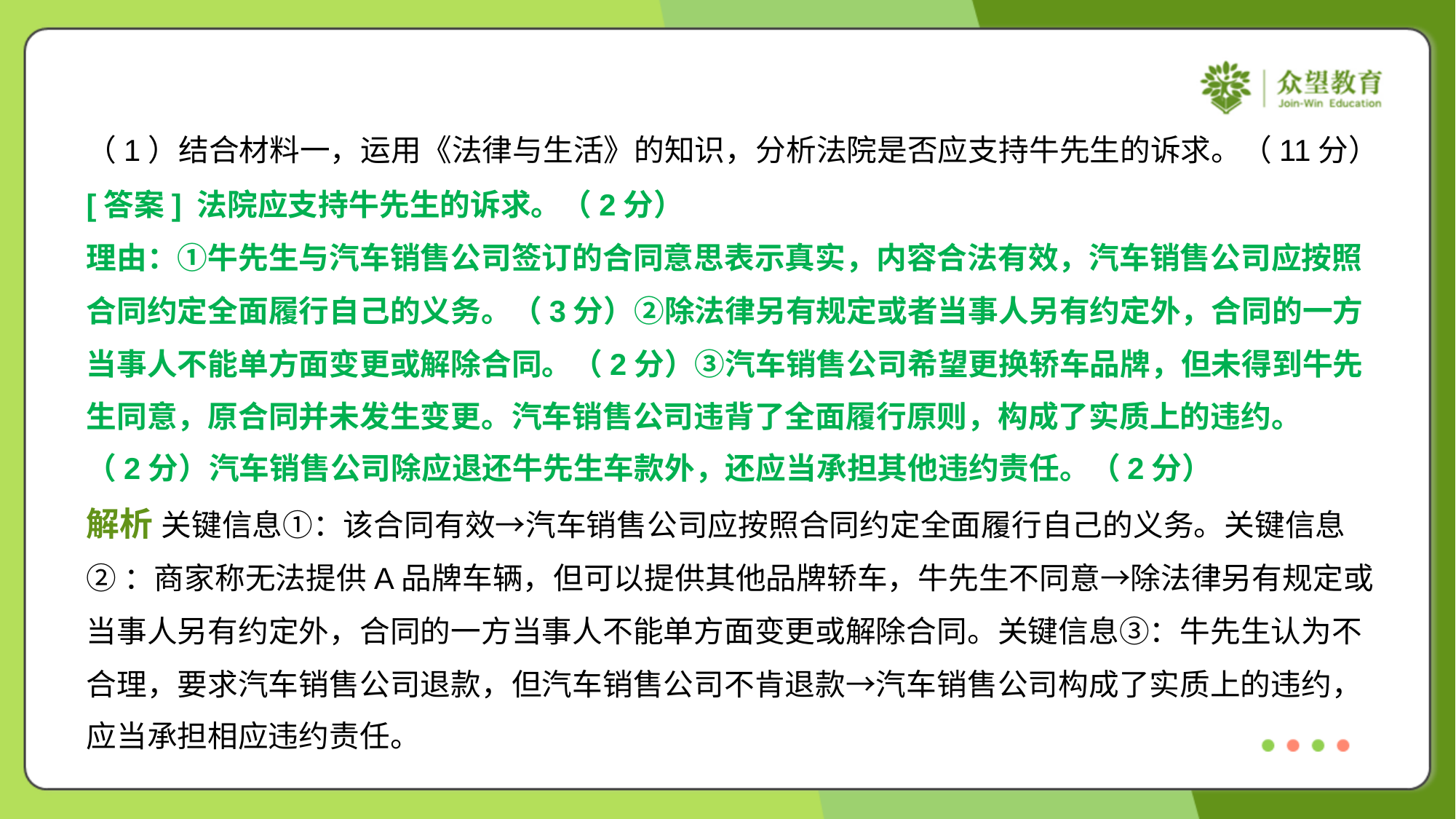

（1）结合材料一，运用《法律与生活》的知识，分析法院是否应支持牛先生的诉求。（11分）
[答案] 法院应支持牛先生的诉求。（2分）
理由：①牛先生与汽车销售公司签订的合同意思表示真实，内容合法有效，汽车销售公司应按照
合同约定全面履行自己的义务。（3分）②除法律另有规定或者当事人另有约定外，合同的一方
当事人不能单方面变更或解除合同。（2分）③汽车销售公司希望更换轿车品牌，但未得到牛先
生同意，原合同并未发生变更。汽车销售公司违背了全面履行原则，构成了实质上的违约。
（2分）汽车销售公司除应退还牛先生车款外，还应当承担其他违约责任。（2分）
解析 关键信息①：该合同有效→汽车销售公司应按照合同约定全面履行自己的义务。关键信息
②：商家称无法提供A品牌车辆，但可以提供其他品牌轿车，牛先生不同意→除法律另有规定或
当事人另有约定外，合同的一方当事人不能单方面变更或解除合同。关键信息③：牛先生认为不
合理，要求汽车销售公司退款，但汽车销售公司不肯退款→汽车销售公司构成了实质上的违约，
应当承担相应违约责任。